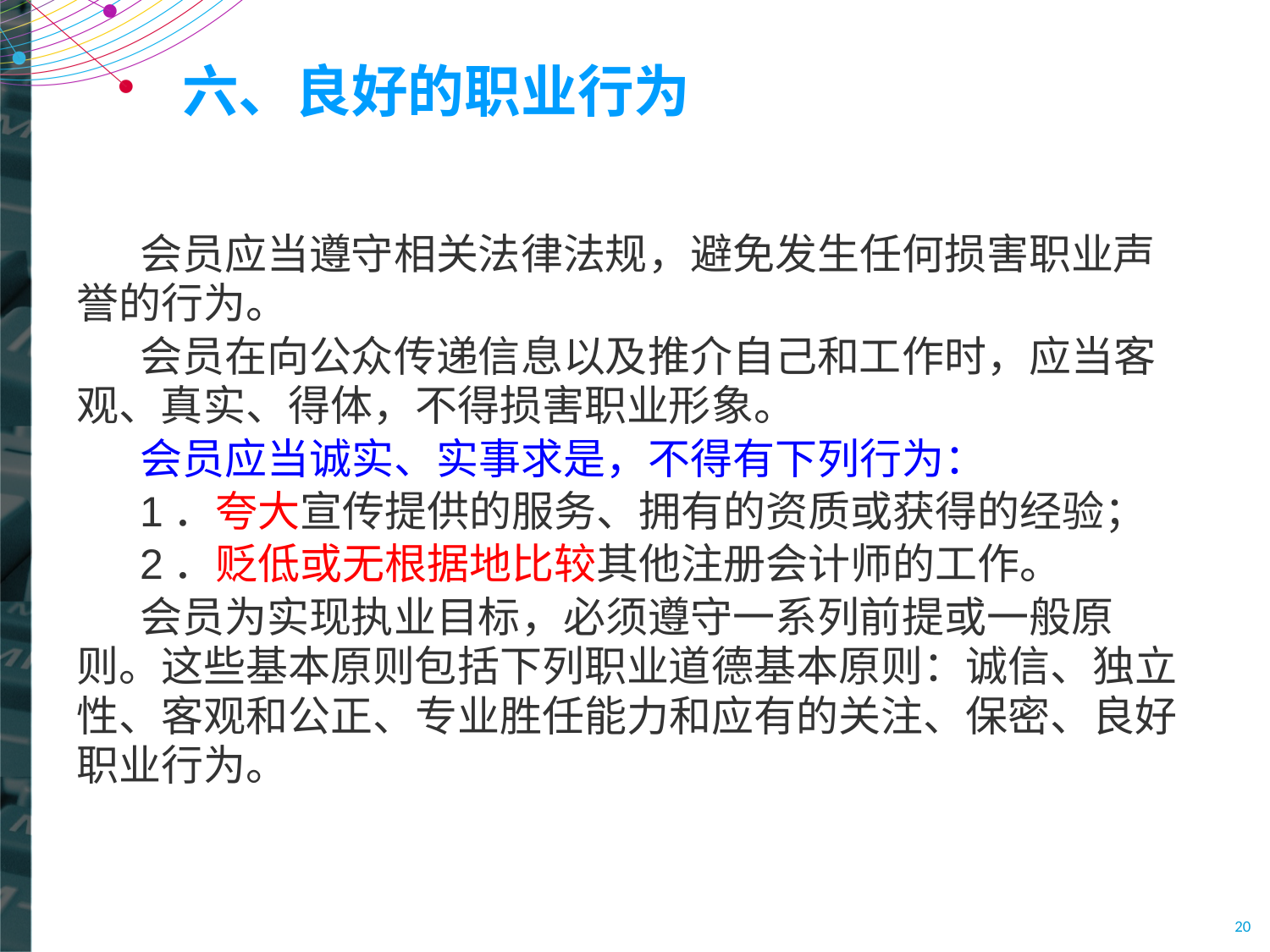

# 六、良好的职业行为

会员应当遵守相关法律法规，避免发生任何损害职业声誉的行为。
会员在向公众传递信息以及推介自己和工作时，应当客观、真实、得体，不得损害职业形象。
会员应当诚实、实事求是，不得有下列行为：
1．夸大宣传提供的服务、拥有的资质或获得的经验；
2．贬低或无根据地比较其他注册会计师的工作。
会员为实现执业目标，必须遵守一系列前提或一般原则。这些基本原则包括下列职业道德基本原则：诚信、独立性、客观和公正、专业胜任能力和应有的关注、保密、良好职业行为。